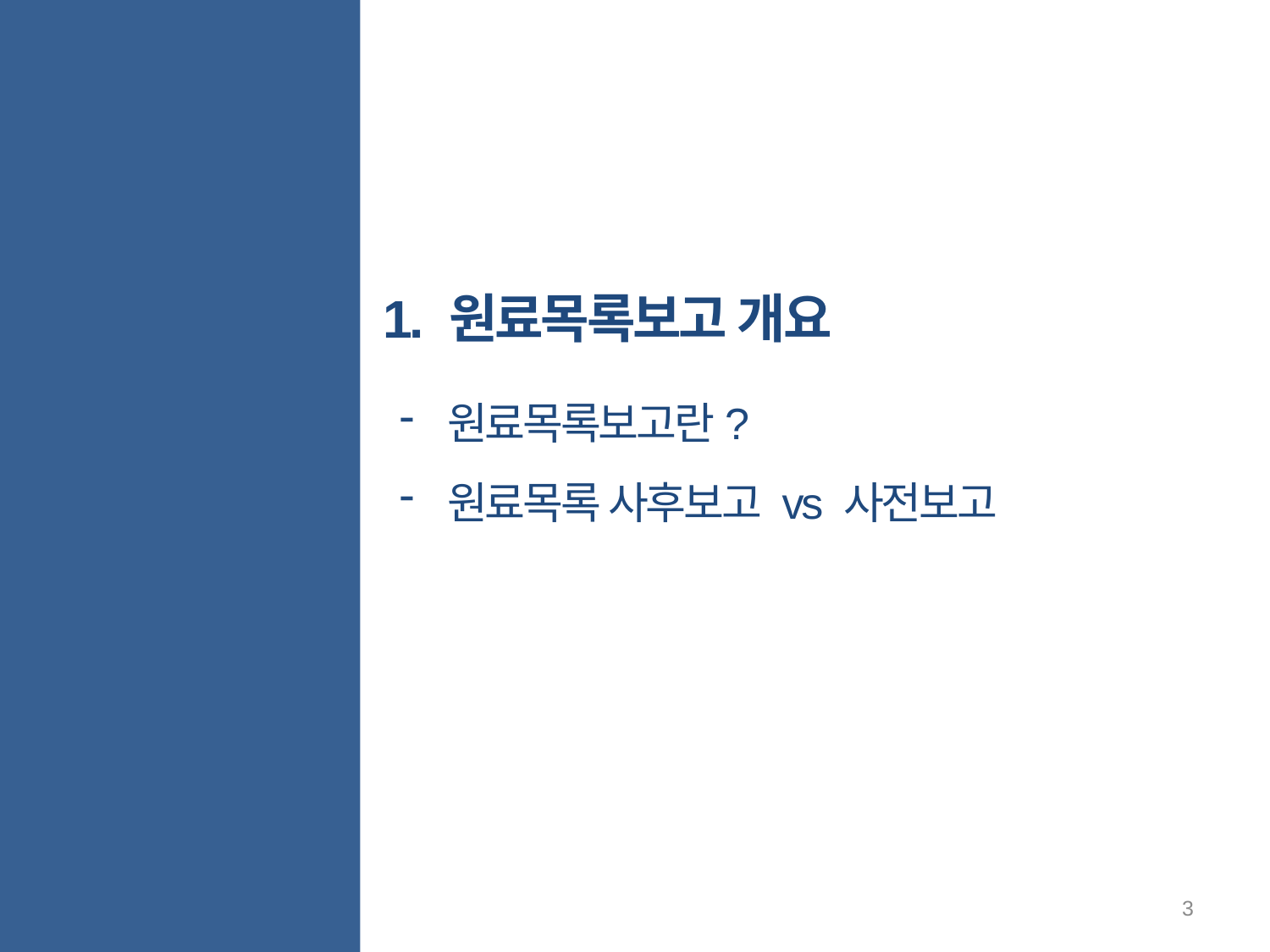

1. 원료목록보고 개요
Chapter 1
원료목록보고란?
원료목록 사후보고 vs 사전보고
3